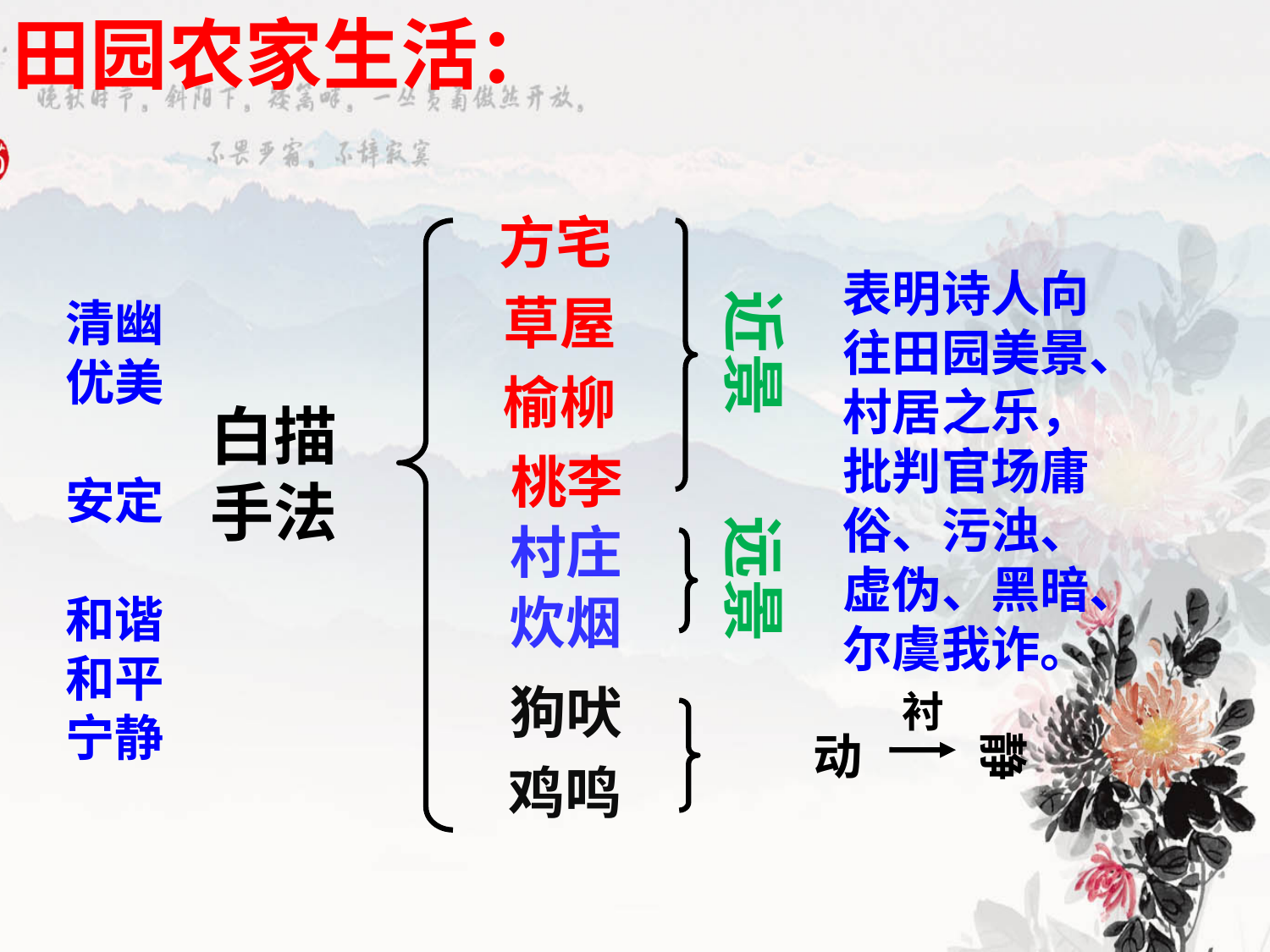

田园农家生活：
方宅

表明诗人向往田园美景、
村居之乐，批判官场庸
俗、污浊、虚伪、黑暗、
尔虞我诈。
近景
草屋
清幽
优美
安定
和谐
和平
宁静
榆柳
白描
手法
桃李
远景
村庄

炊烟
狗吠
衬

静
动

鸡鸣